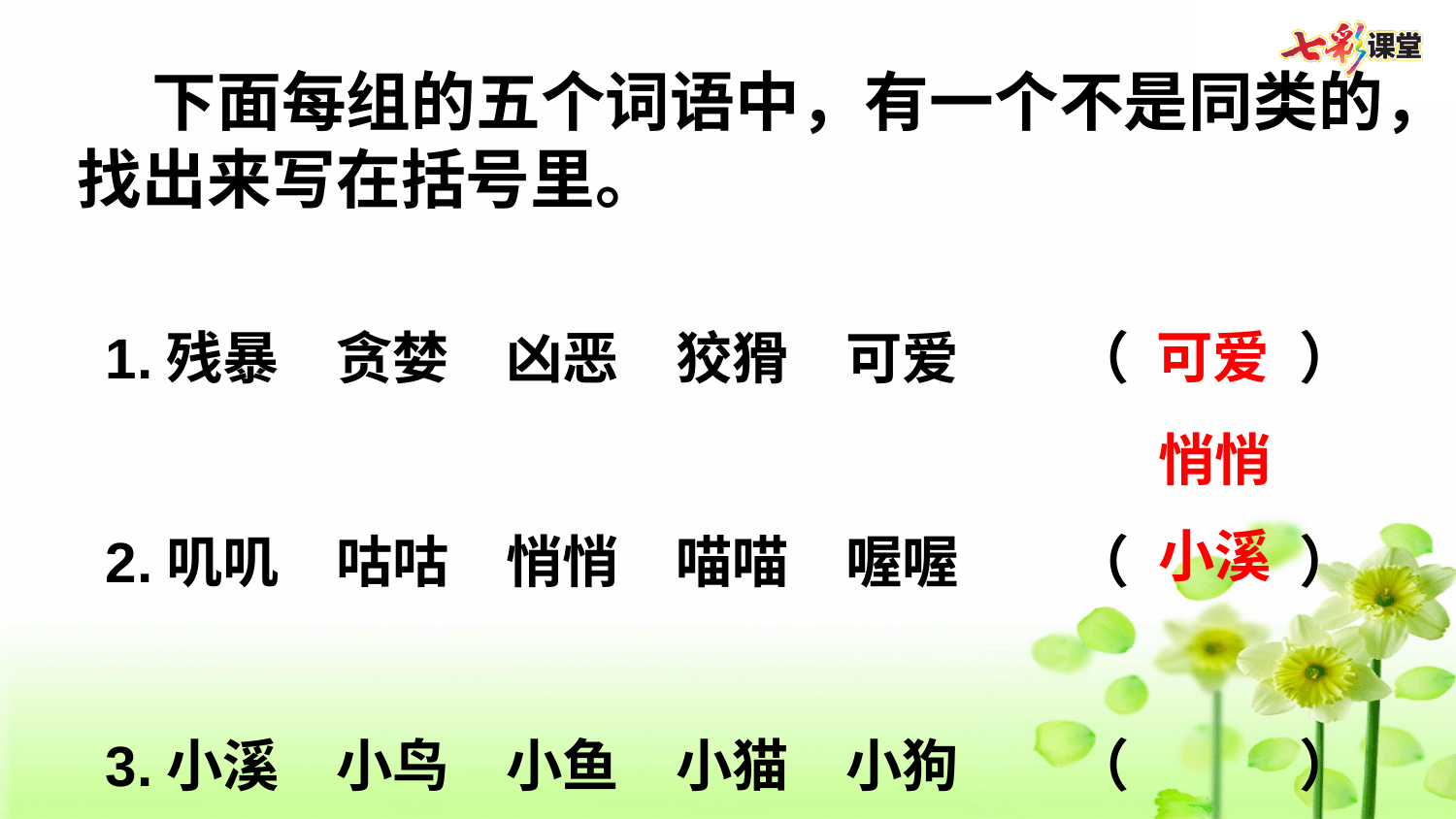

下面每组的五个词语中，有一个不是同类的，找出来写在括号里。
1.残暴  贪婪  凶恶  狡猾  可爱    （      ）
2.叽叽  咕咕  悄悄  喵喵  喔喔    （      ）
3.小溪  小鸟  小鱼  小猫  小狗    （      ）
可爱
 悄悄
 小溪